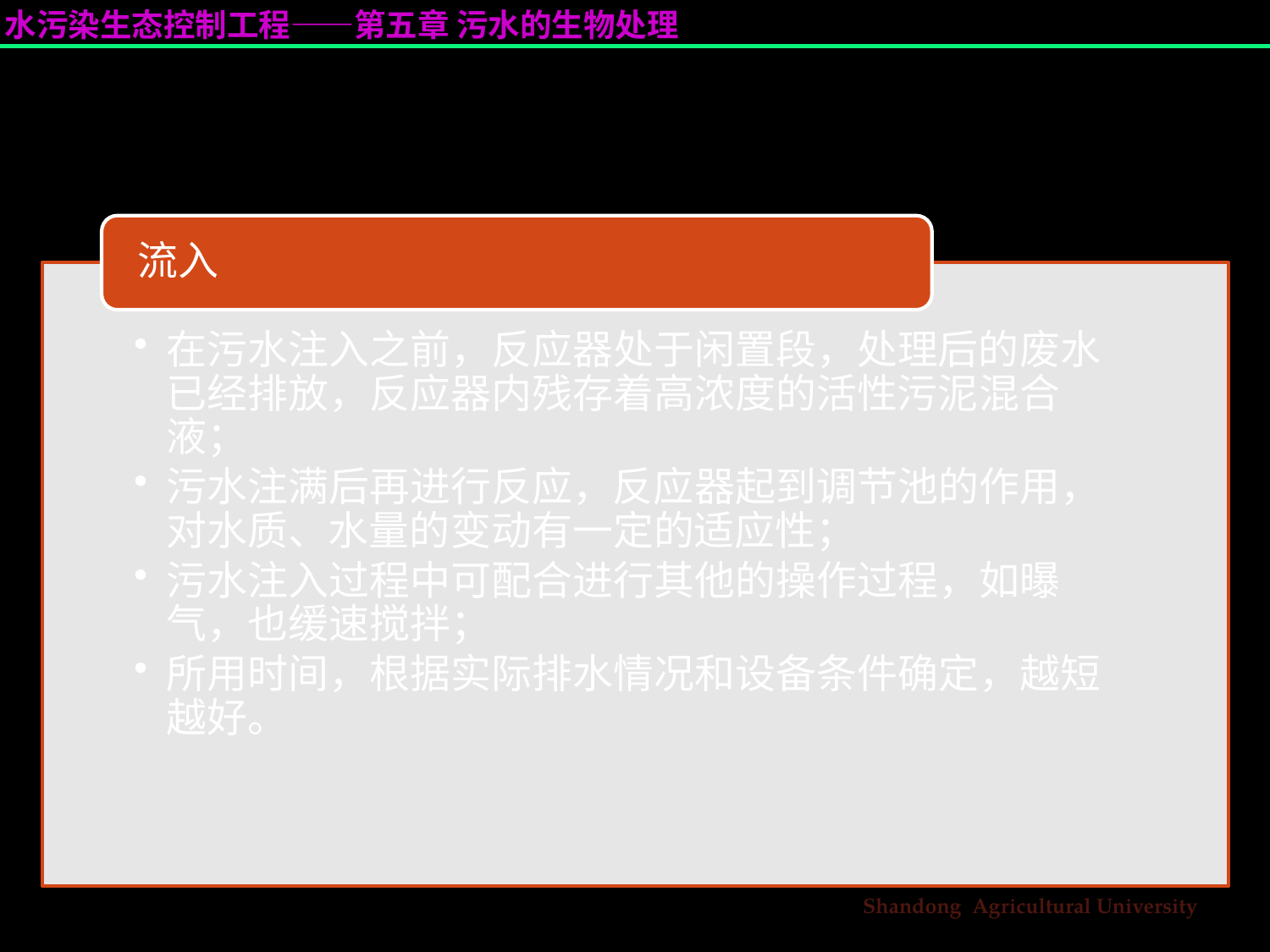

#
在污水注入之前，反应器处于闲置段，处理后的废水已经排放，反应器内残存着高浓度的活性污泥混合液；
污水注满后再进行反应，反应器起到调节池的作用，对水质、水量的变动有一定的适应性；
污水注入过程中可配合进行其他的操作过程，如曝气，也缓速搅拌；
所用时间，根据实际排水情况和设备条件确定，越短越好。
流入